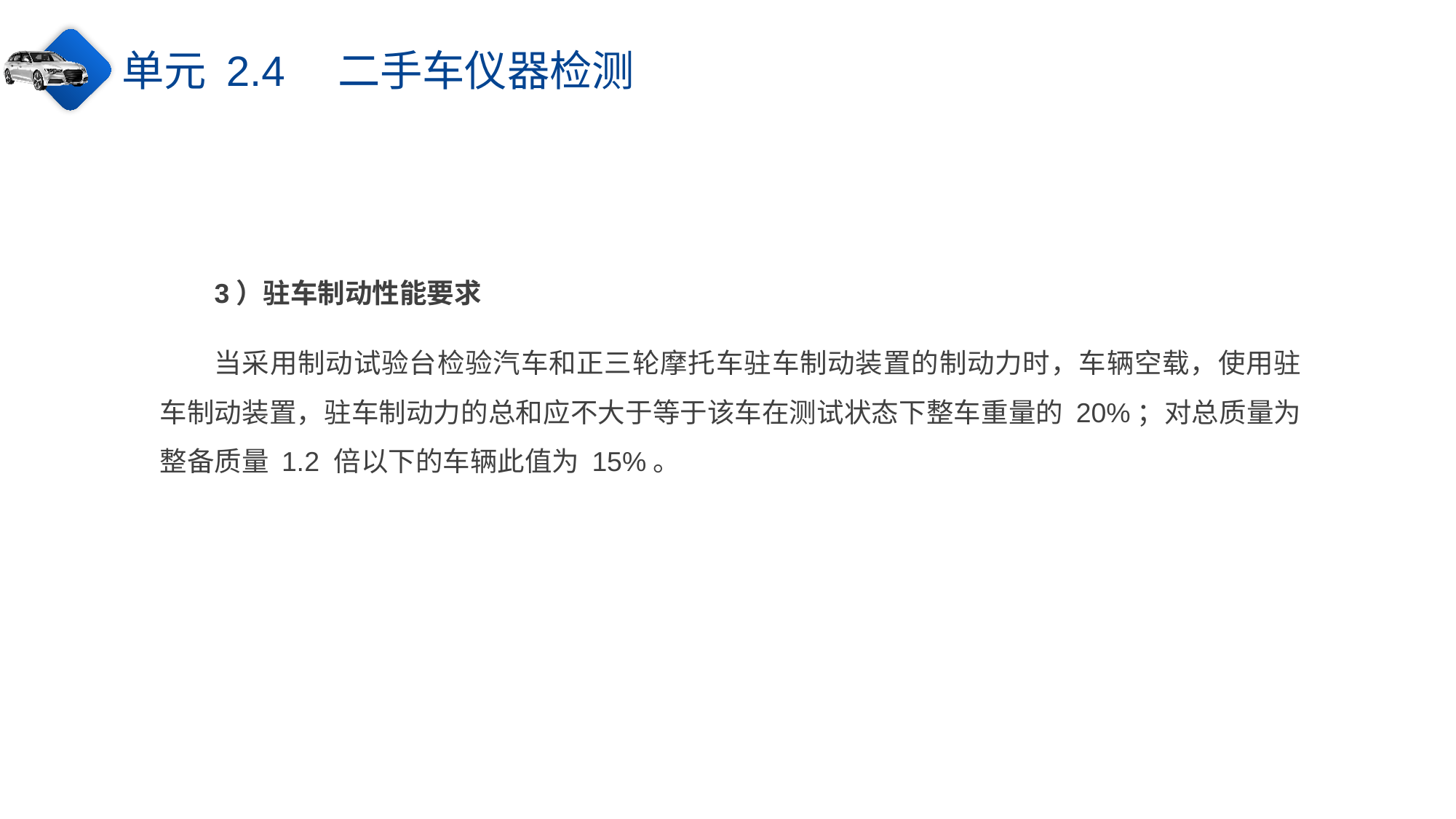

单元 2.4　二手车仪器检测
3）驻车制动性能要求
当采用制动试验台检验汽车和正三轮摩托车驻车制动装置的制动力时，车辆空载，使用驻车制动装置，驻车制动力的总和应不大于等于该车在测试状态下整车重量的 20%；对总质量为整备质量 1.2 倍以下的车辆此值为 15%。